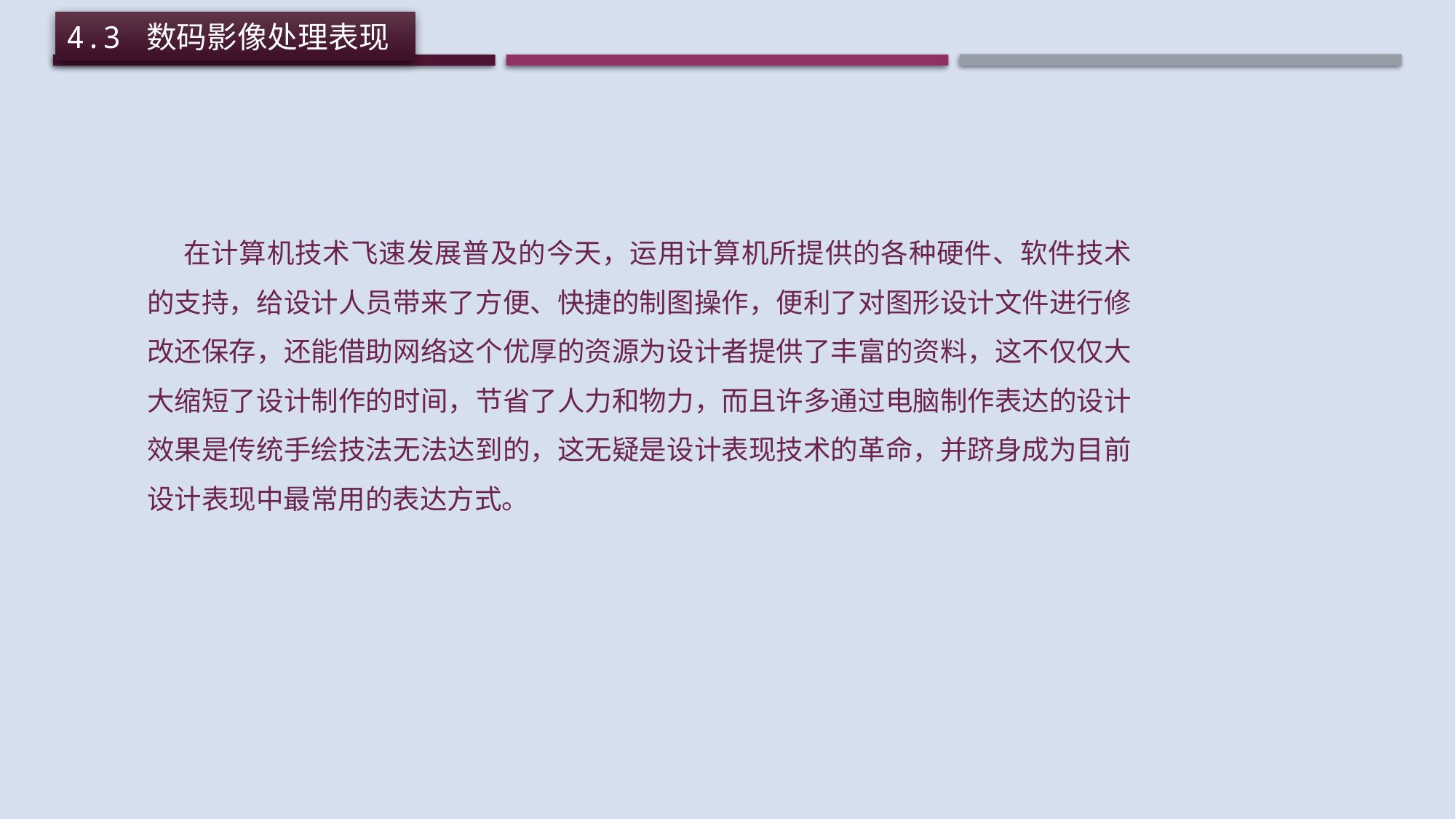

4.3 数码影像处理表现
在计算机技术飞速发展普及的今天，运用计算机所提供的各种硬件、软件技术的支持，给设计人员带来了方便、快捷的制图操作，便利了对图形设计文件进行修改还保存，还能借助网络这个优厚的资源为设计者提供了丰富的资料，这不仅仅大大缩短了设计制作的时间，节省了人力和物力，而且许多通过电脑制作表达的设计效果是传统手绘技法无法达到的，这无疑是设计表现技术的革命，并跻身成为目前设计表现中最常用的表达方式。